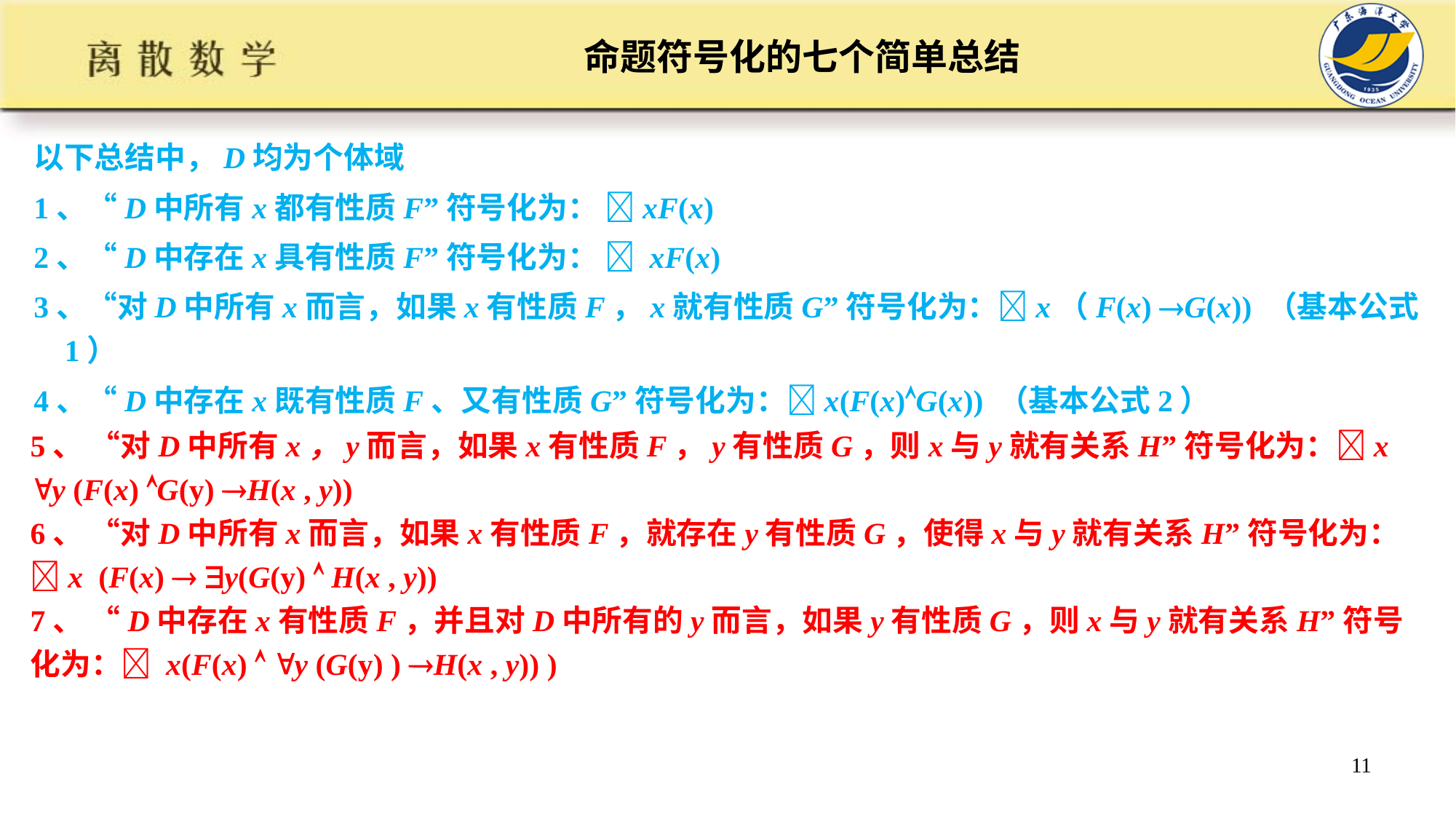

# 命题符号化的七个简单总结
以下总结中，D均为个体域
1、“D中所有x都有性质F”符号化为： ∀xF(x)
2、“D中存在x具有性质F”符号化为： ∃ xF(x)
3、“对D中所有x而言，如果x有性质F，x就有性质G”符号化为：∀x（F(x) →G(x)) （基本公式1）
4、“D中存在x既有性质F、又有性质G”符号化为：∃x(F(x)∧G(x)) （基本公式2）
5、 “对D中所有x，y而言，如果x有性质F，y有性质G，则x与y就有关系H”符号化为：∀x ∀y (F(x) ∧G(y) →H(x , y))
6、 “对D中所有x而言，如果x有性质F，就存在y有性质G，使得x与y就有关系H”符号化为：∀x  (F(x) → ∃y(G(y) ∧ H(x , y))
7、 “D中存在x有性质F，并且对D中所有的y而言，如果y有性质G，则x与y就有关系H”符号化为：∃ x(F(x) ∧ ∀y (G(y) ) →H(x , y)) )

11